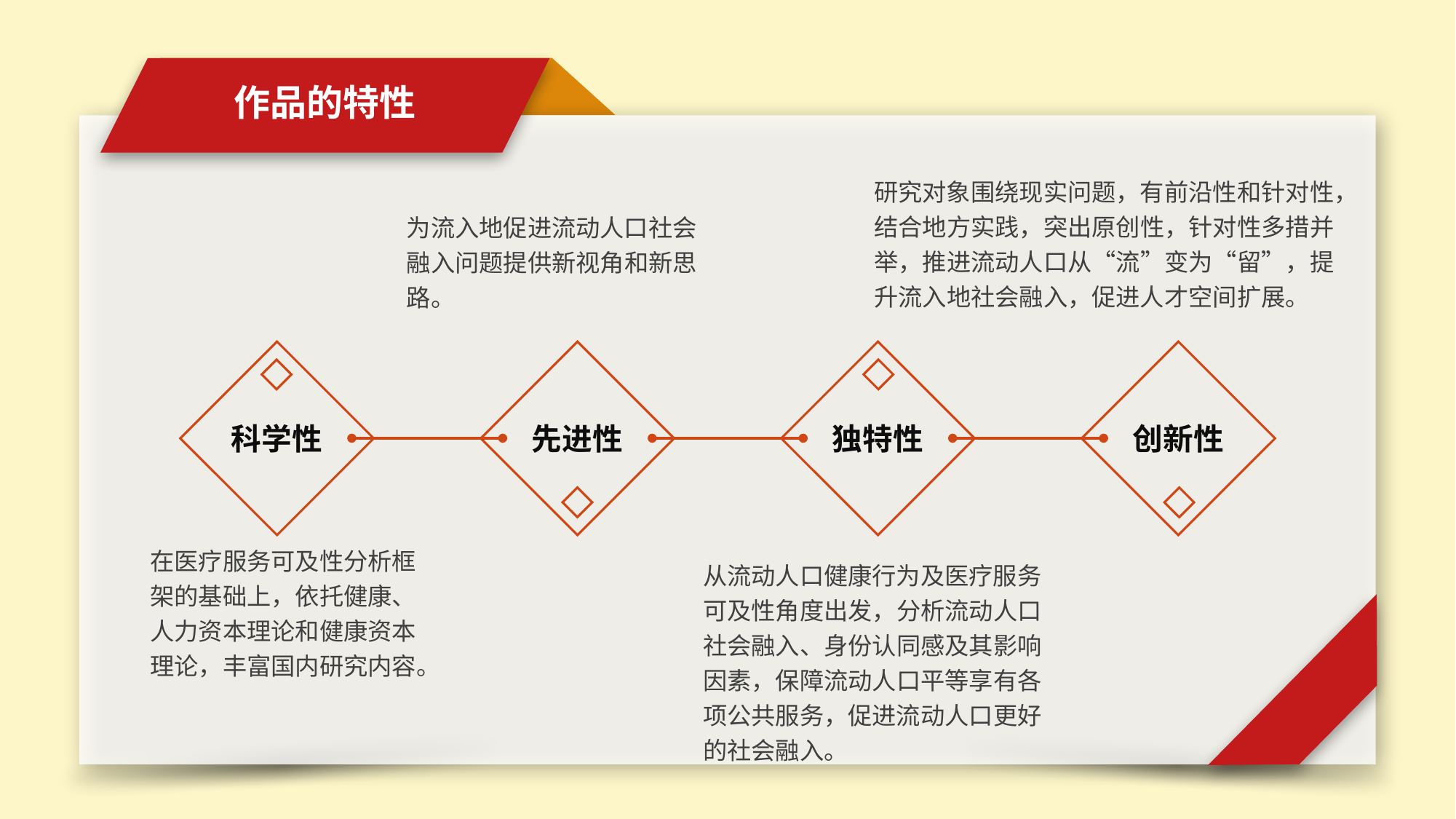

作品的特性
研究对象围绕现实问题，有前沿性和针对性，结合地方实践，突出原创性，针对性多措并举，推进流动人口从“流”变为“留”，提升流入地社会融入，促进人才空间扩展。
为流入地促进流动人口社会融入问题提供新视角和新思路。

科学性
先进性
独特性
创新性

在医疗服务可及性分析框架的基础上，依托健康、人力资本理论和健康资本理论，丰富国内研究内容。
从流动人口健康行为及医疗服务可及性角度出发，分析流动人口社会融入、身份认同感及其影响因素，保障流动人口平等享有各项公共服务，促进流动人口更好的社会融入。